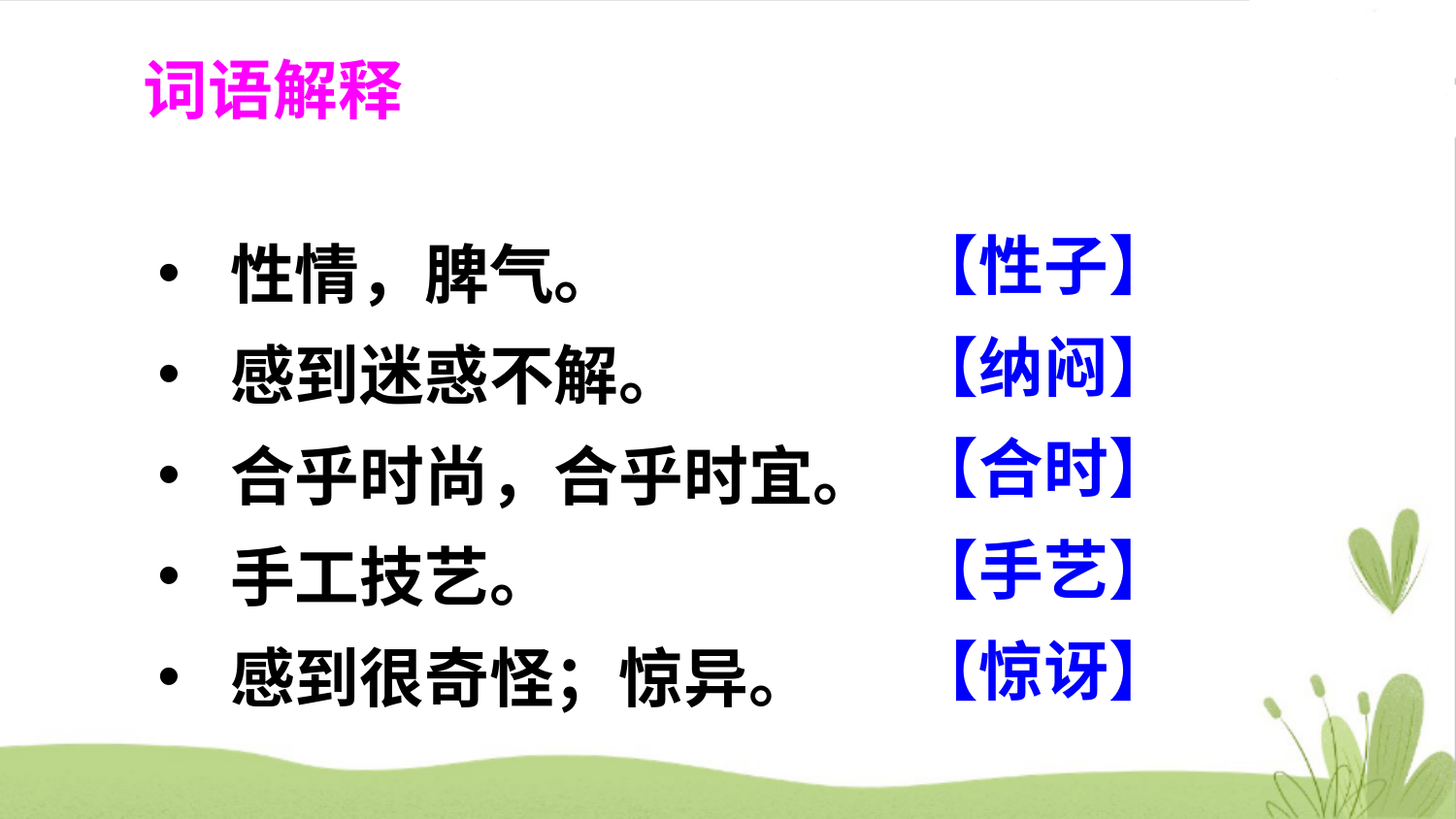

词语解释
【性子】
性情，脾气。
感到迷惑不解。
合乎时尚，合乎时宜。
手工技艺。
感到很奇怪；惊异。
【纳闷】
【合时】
【手艺】
【惊讶】